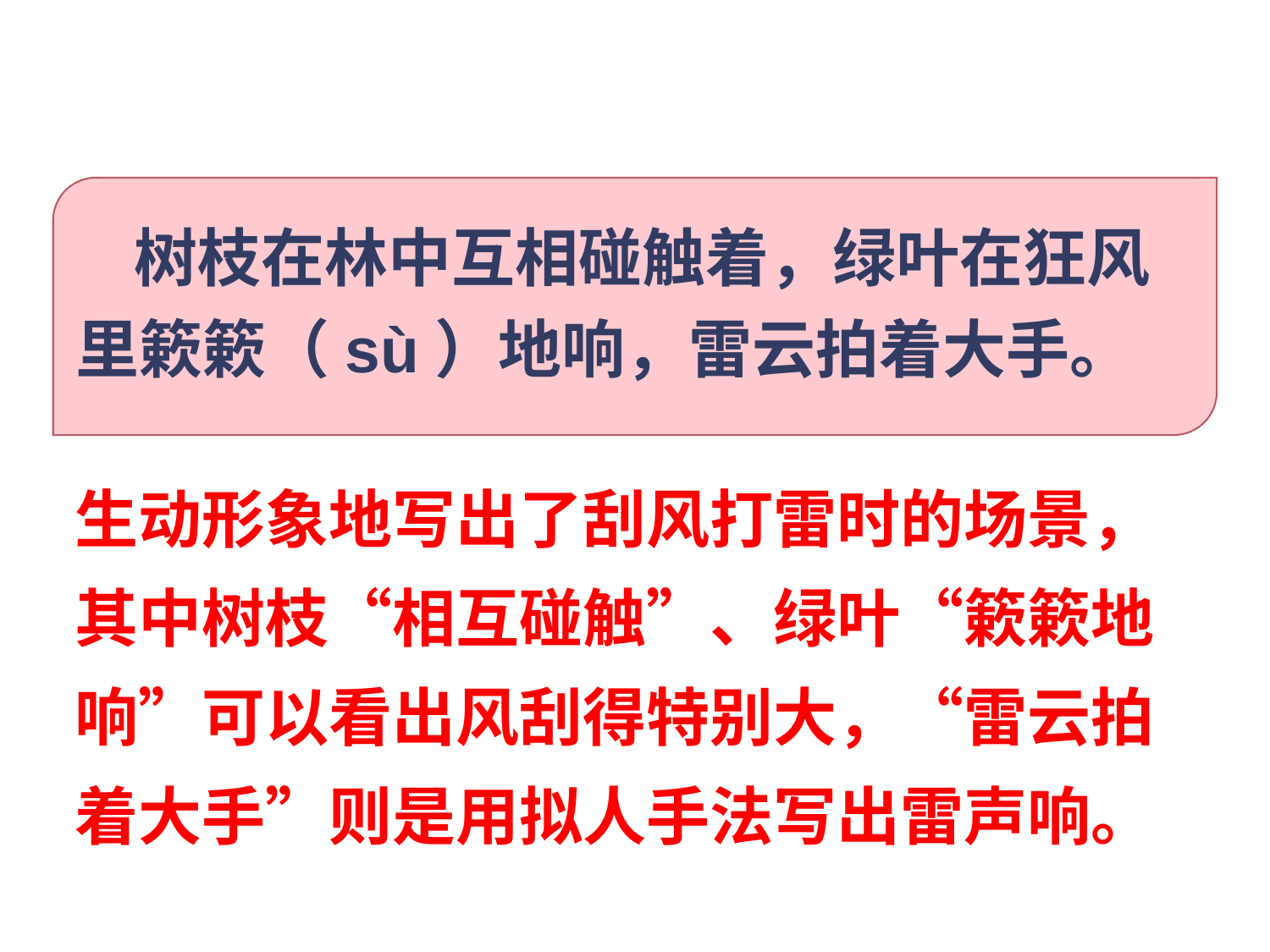

树枝在林中互相碰触着，绿叶在狂风里簌簌（sù）地响，雷云拍着大手。
生动形象地写出了刮风打雷时的场景，其中树枝“相互碰触”、绿叶“簌簌地响”可以看出风刮得特别大，“雷云拍着大手”则是用拟人手法写出雷声响。